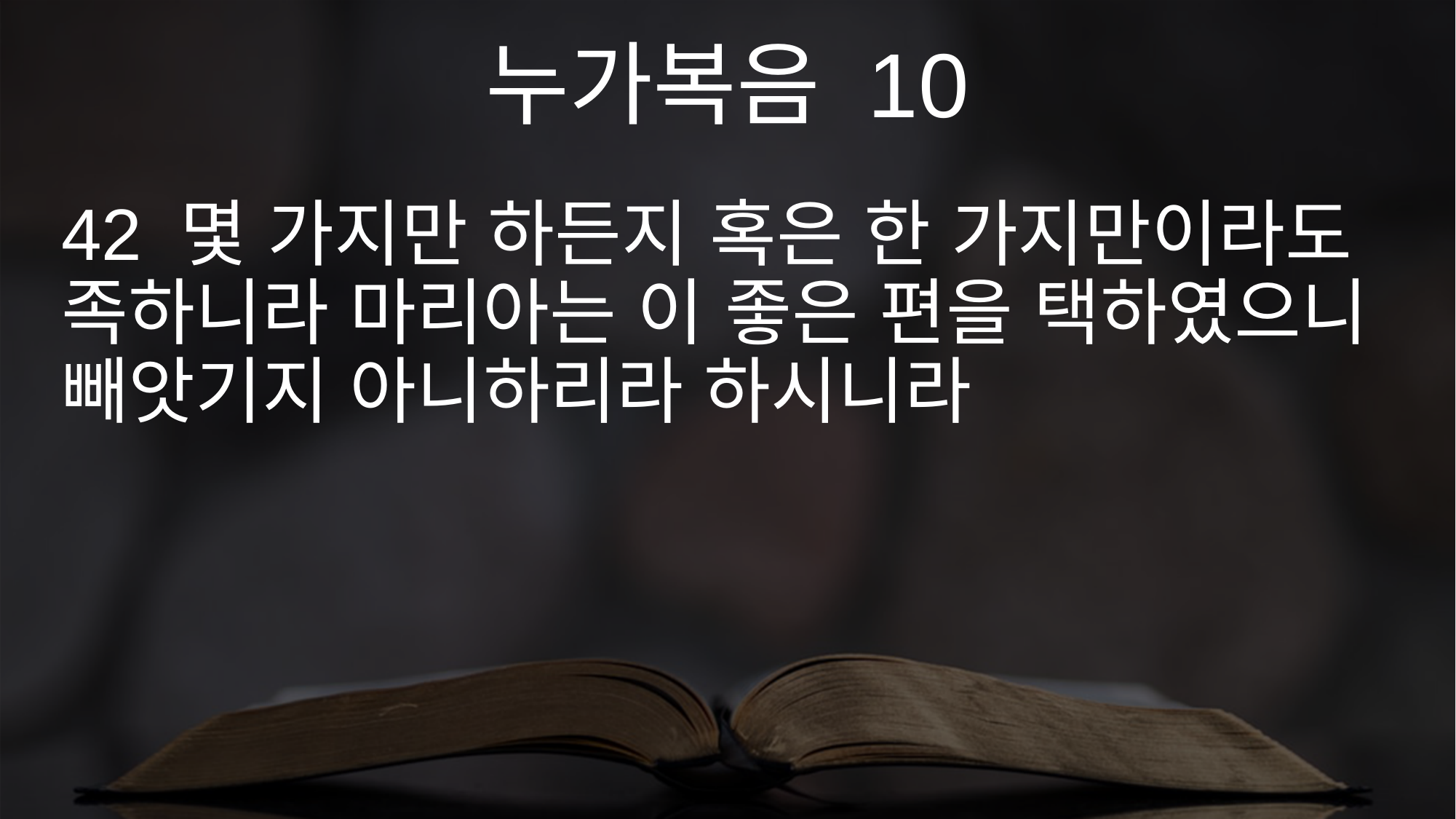

누가복음 10
42 몇 가지만 하든지 혹은 한 가지만이라도 족하니라 마리아는 이 좋은 편을 택하였으니 빼앗기지 아니하리라 하시니라